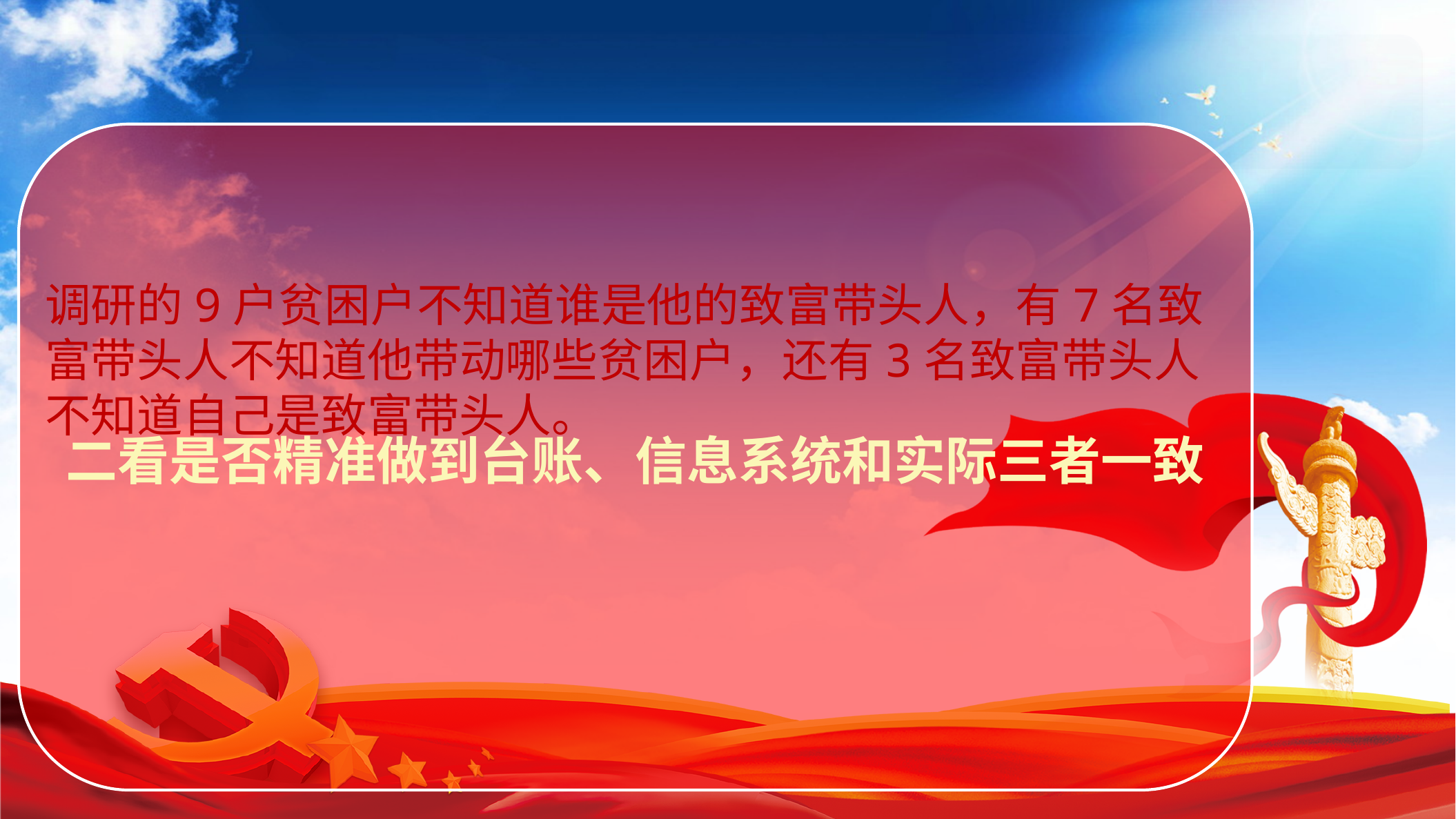

二看是否精准做到台账、信息系统和实际三者一致
调研的9户贫困户不知道谁是他的致富带头人，有7名致富带头人不知道他带动哪些贫困户，还有3名致富带头人不知道自己是致富带头人。